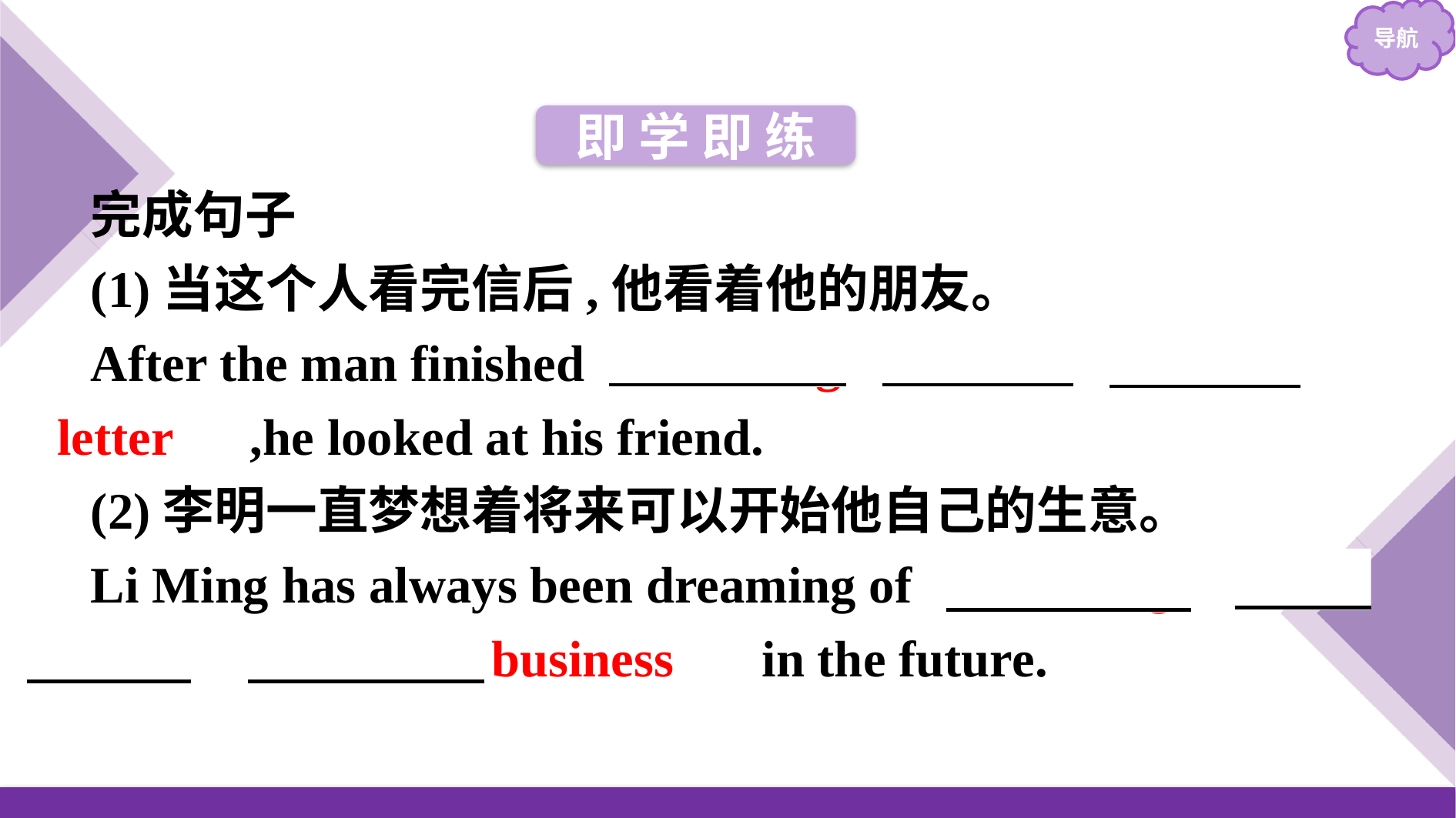

即 学 即 练
完成句子
(1)当这个人看完信后,他看着他的朋友。
After the man finished 　reading　 　the　 　letter　,he looked at his friend.
(2)李明一直梦想着将来可以开始他自己的生意。
Li Ming has always been dreaming of 　starting　 　his　 　own　 　business　 in the future.